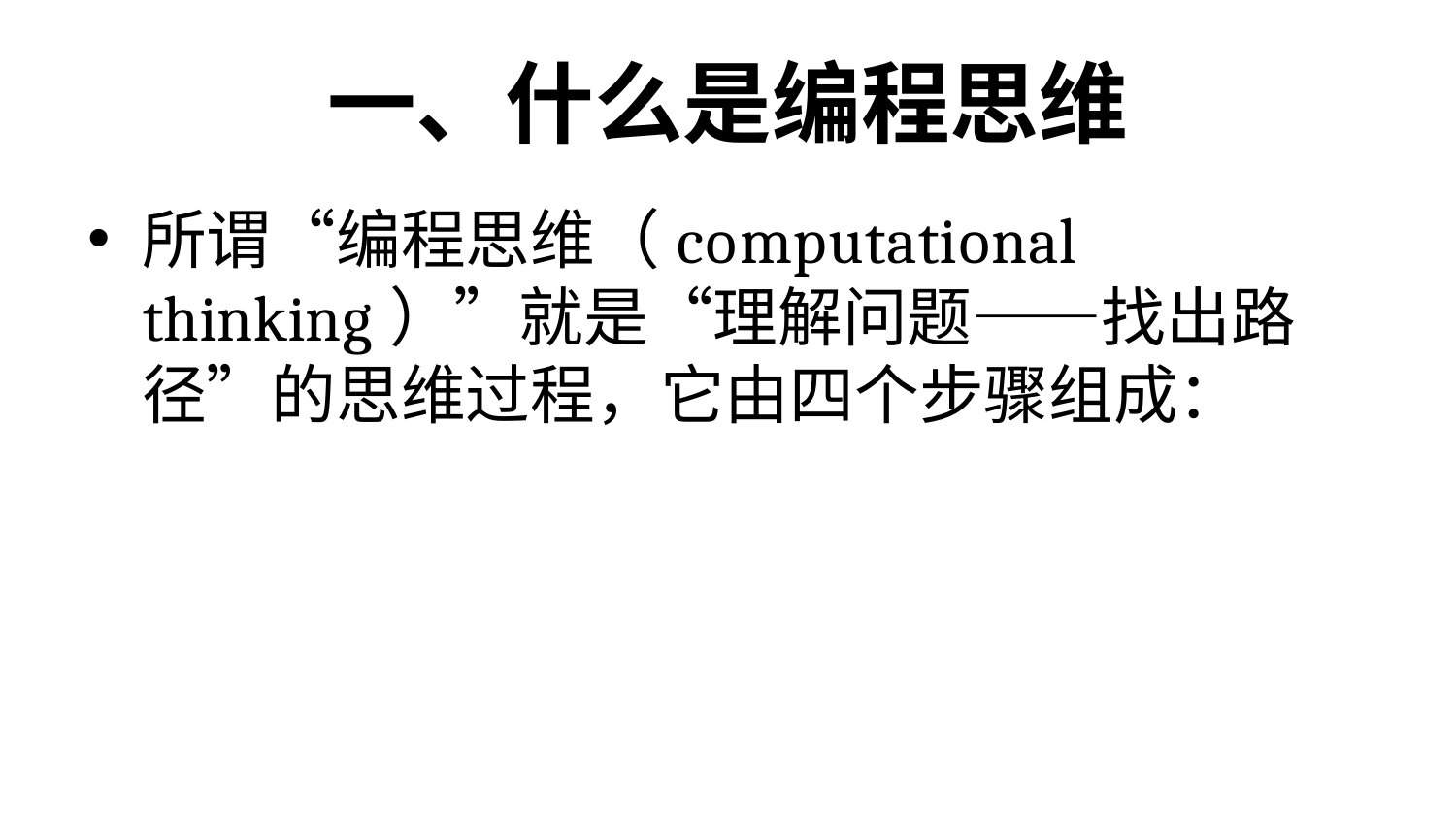

# 一、什么是编程思维
所谓“编程思维（computational thinking）”就是“理解问题——找出路径”的思维过程，它由四个步骤组成：